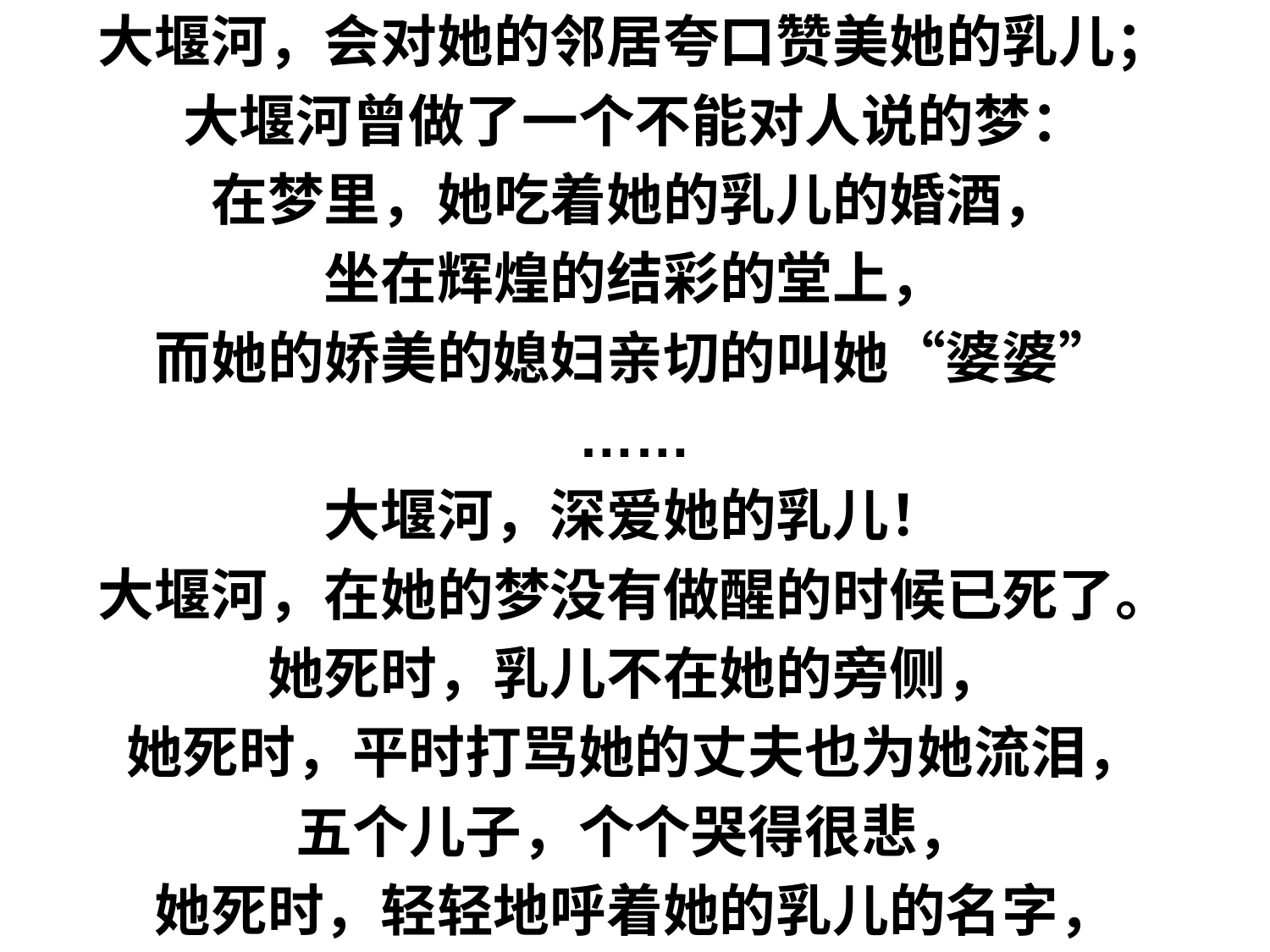

大堰河，会对她的邻居夸口赞美她的乳儿；
大堰河曾做了一个不能对人说的梦：
在梦里，她吃着她的乳儿的婚酒，
坐在辉煌的结彩的堂上，
而她的娇美的媳妇亲切的叫她“婆婆”
……
大堰河，深爱她的乳儿！
大堰河，在她的梦没有做醒的时候已死了。
她死时，乳儿不在她的旁侧，
她死时，平时打骂她的丈夫也为她流泪，
五个儿子，个个哭得很悲，
她死时，轻轻地呼着她的乳儿的名字，